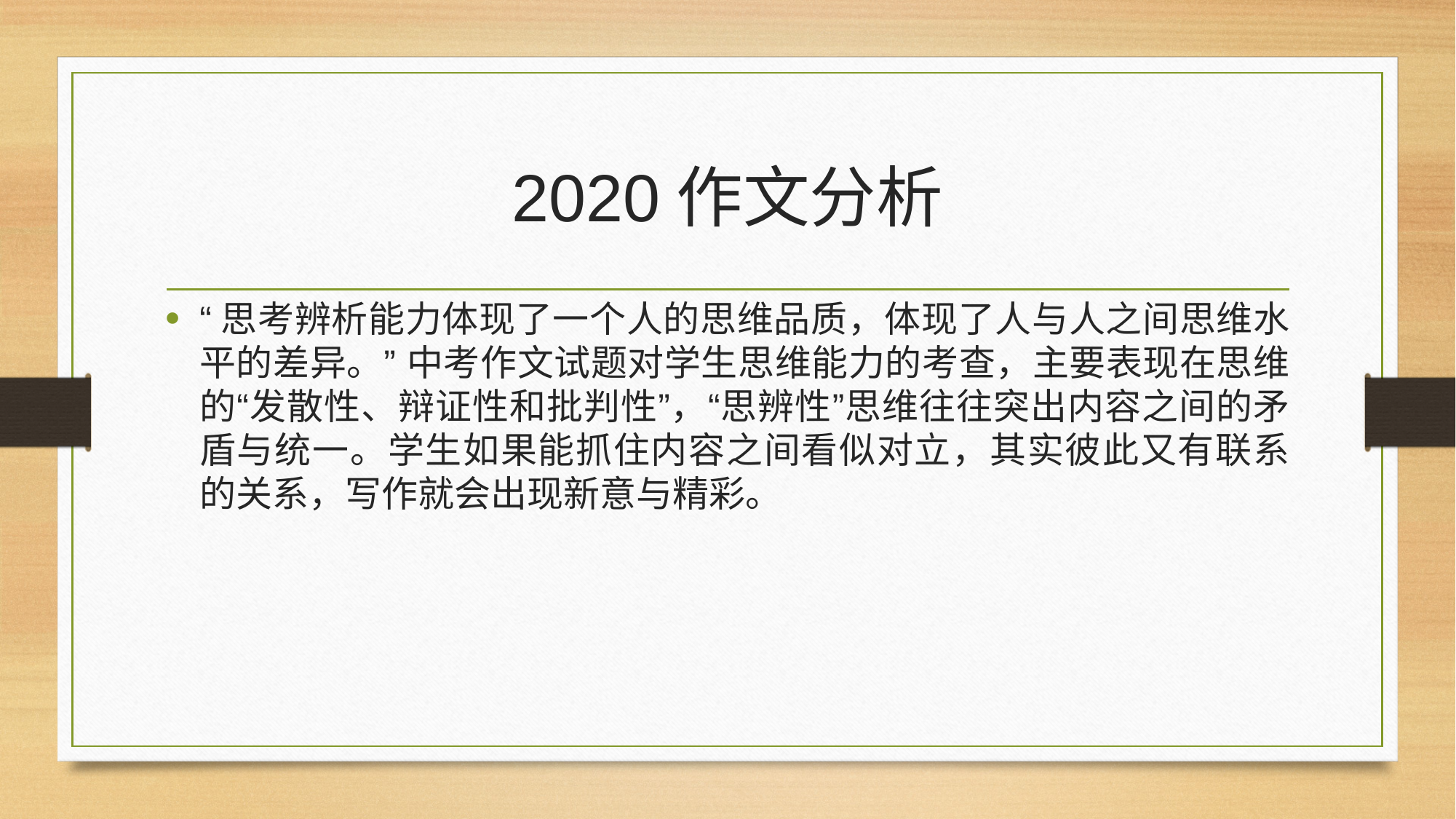

# 2020作文分析
“思考辨析能力体现了一个人的思维品质，体现了人与人之间思维水平的差异。” 中考作文试题对学生思维能力的考查，主要表现在思维的“发散性、辩证性和批判性”，“思辨性”思维往往突出内容之间的矛盾与统一。学生如果能抓住内容之间看似对立，其实彼此又有联系的关系，写作就会出现新意与精彩。